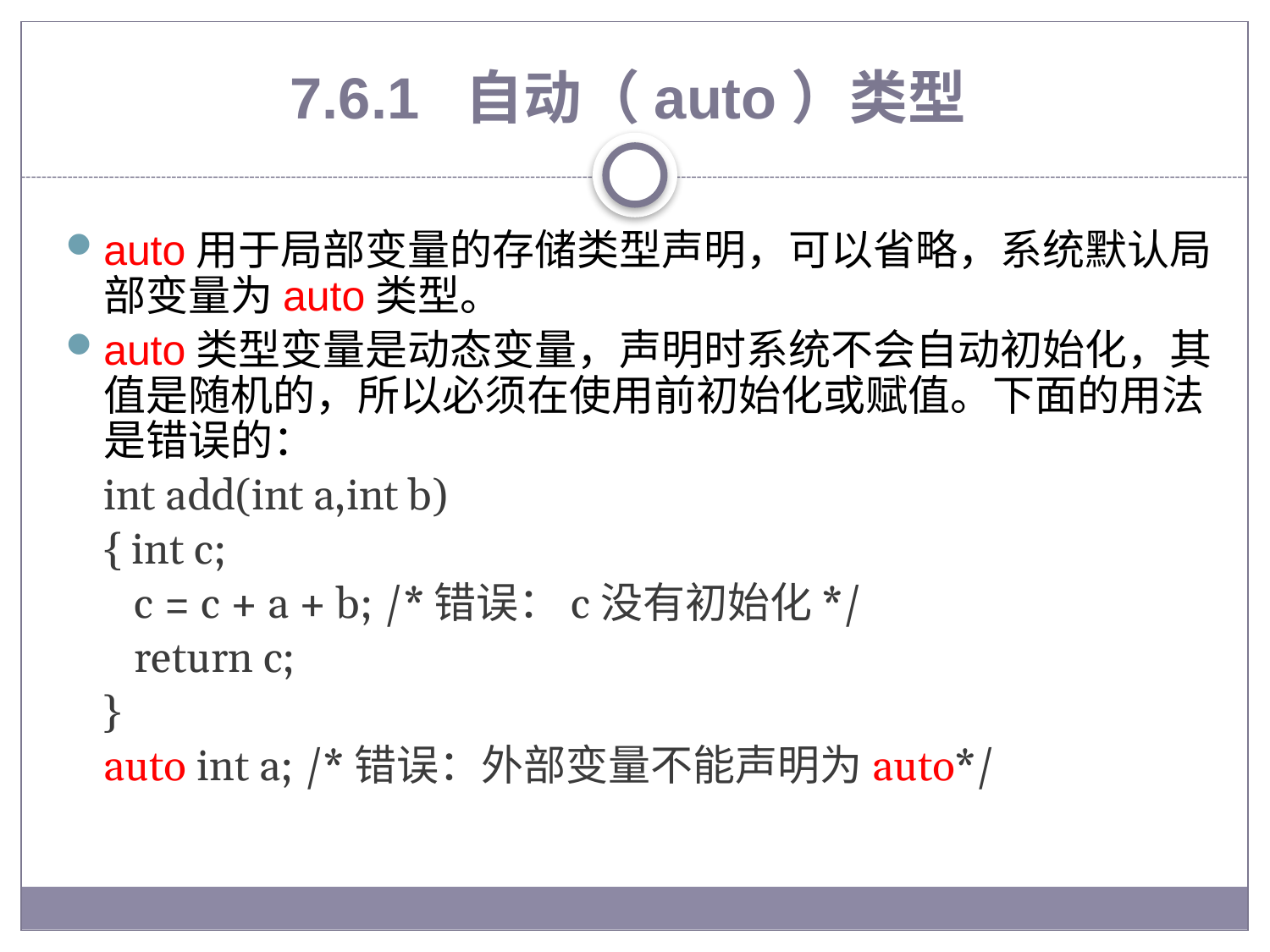

# 7.6.1  自动（auto）类型
auto用于局部变量的存储类型声明，可以省略，系统默认局部变量为auto类型。
auto类型变量是动态变量，声明时系统不会自动初始化，其值是随机的，所以必须在使用前初始化或赋值。下面的用法是错误的：
int add(int a,int b)
{ int c;
   c = c + a + b; /*错误：c没有初始化*/
   return c;
}
auto int a; /*错误：外部变量不能声明为auto*/